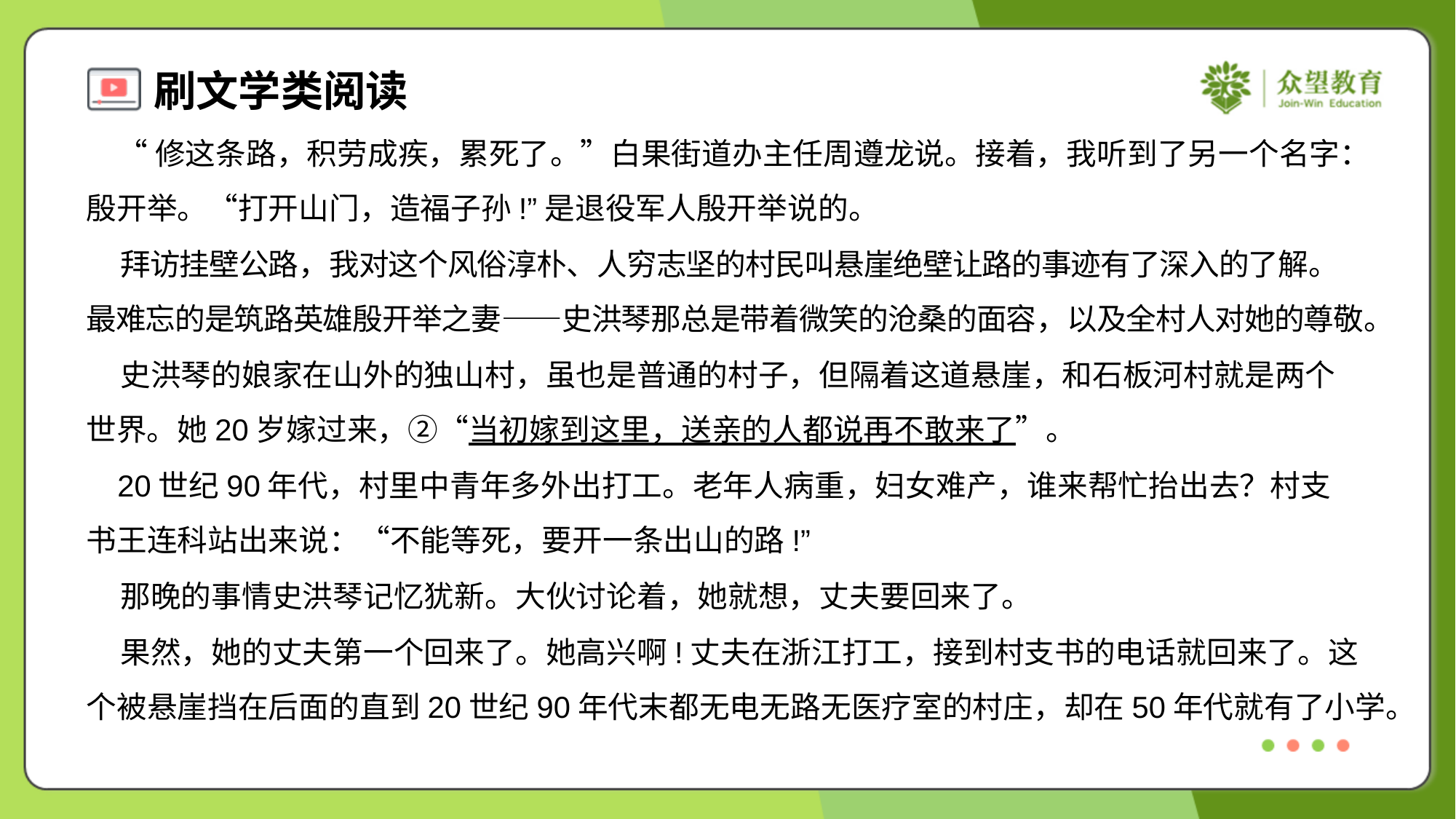

“修这条路，积劳成疾，累死了。”白果街道办主任周遵龙说。接着，我听到了另一个名字：
殷开举。“打开山门，造福子孙!”是退役军人殷开举说的。
    拜访挂壁公路，我对这个风俗淳朴、人穷志坚的村民叫悬崖绝壁让路的事迹有了深入的了解。
最难忘的是筑路英雄殷开举之妻——史洪琴那总是带着微笑的沧桑的面容，以及全村人对她的尊敬。
    史洪琴的娘家在山外的独山村，虽也是普通的村子，但隔着这道悬崖，和石板河村就是两个
世界。她20岁嫁过来，②“当初嫁到这里，送亲的人都说再不敢来了”。
    20世纪90年代，村里中青年多外出打工。老年人病重，妇女难产，谁来帮忙抬出去？村支
书王连科站出来说：“不能等死，要开一条出山的路!”
    那晚的事情史洪琴记忆犹新。大伙讨论着，她就想，丈夫要回来了。
    果然，她的丈夫第一个回来了。她高兴啊!丈夫在浙江打工，接到村支书的电话就回来了。这
个被悬崖挡在后面的直到20世纪90年代末都无电无路无医疗室的村庄，却在50年代就有了小学。